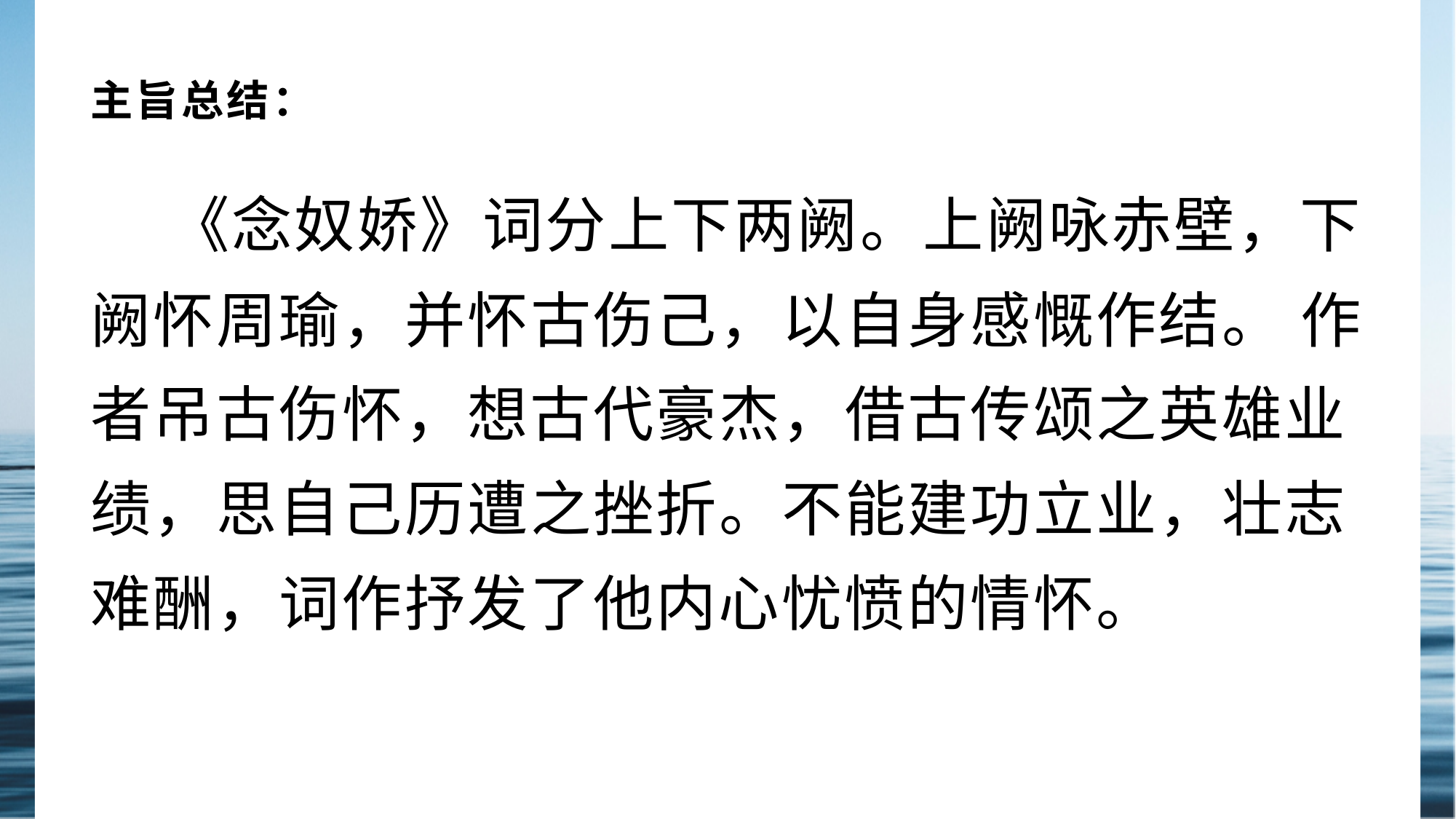

# 主旨总结：
    《念奴娇》词分上下两阙。上阙咏赤壁，下阙怀周瑜，并怀古伤己，以自身感慨作结。 作者吊古伤怀，想古代豪杰，借古传颂之英雄业绩，思自己历遭之挫折。不能建功立业，壮志难酬，词作抒发了他内心忧愤的情怀。